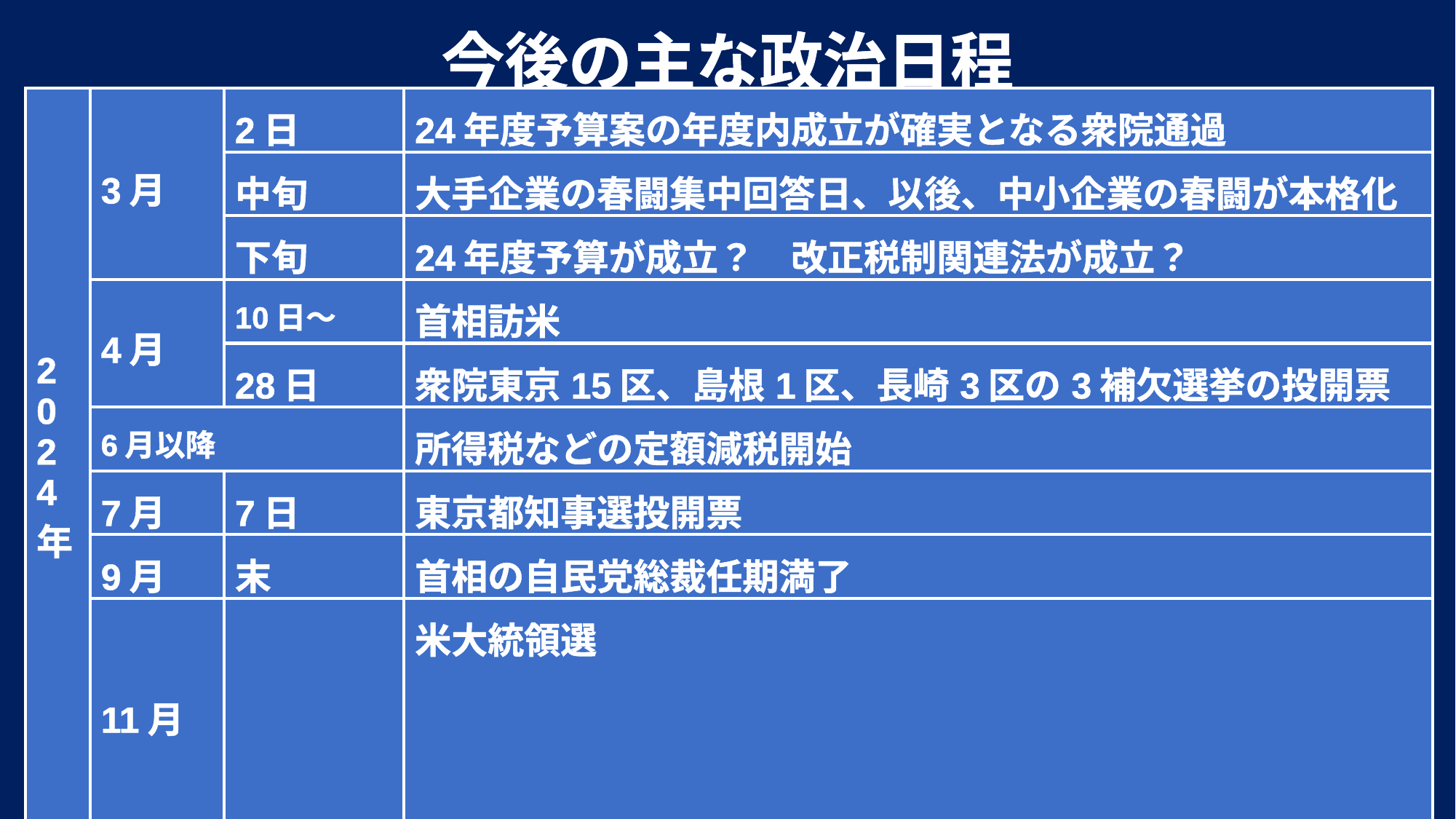

今後の主な政治日程
| 2024年 | 3月 | 2日 | 24年度予算案の年度内成立が確実となる衆院通過 |
| --- | --- | --- | --- |
|  |  | 中旬 | 大手企業の春闘集中回答日、以後、中小企業の春闘が本格化 |
|  |  | 下旬 | 24年度予算が成立？　改正税制関連法が成立？ |
|  | 4月 | 10日～ | 首相訪米 |
|  |  | 28日 | 衆院東京15区、島根1区、長崎3区の3補欠選挙の投開票 |
|  | 6月以降 |  | 所得税などの定額減税開始 |
|  | 7月 | 7日 | 東京都知事選投開票 |
|  | 9月 | 末 | 首相の自民党総裁任期満了 |
|  | 11月 |  | 米大統領選 |
| 25年 |  | 夏 | 参院選 |
|  | 10月 | 30日 | 衆院議員任期満了 |